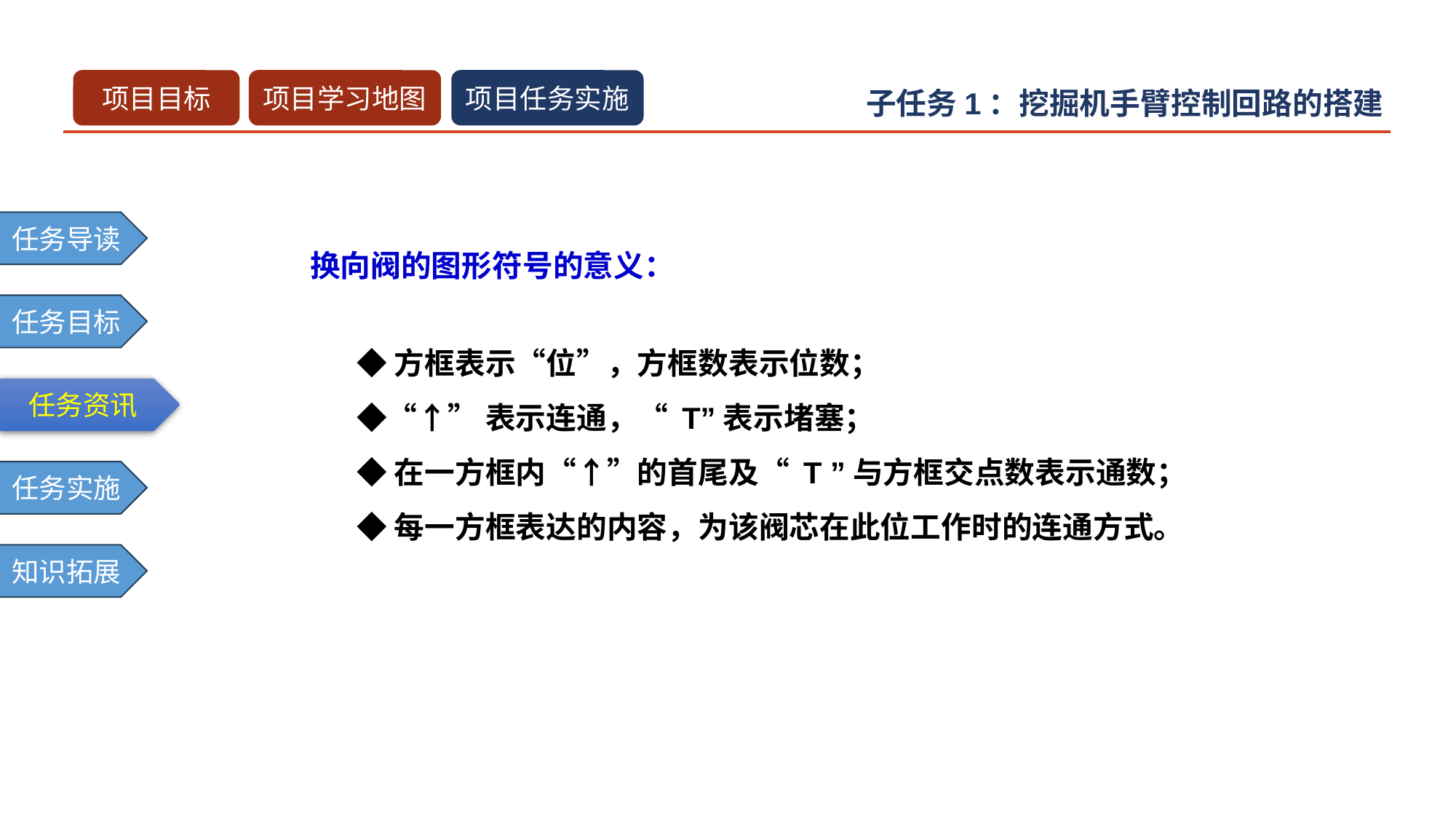

换向阀的图形符号的意义：
◆方框表示“位”，方框数表示位数；
◆“↑”表示连通，“ T”表示堵塞；
◆在一方框内“↑”的首尾及“ T ”与方框交点数表示通数；
◆每一方框表达的内容，为该阀芯在此位工作时的连通方式。